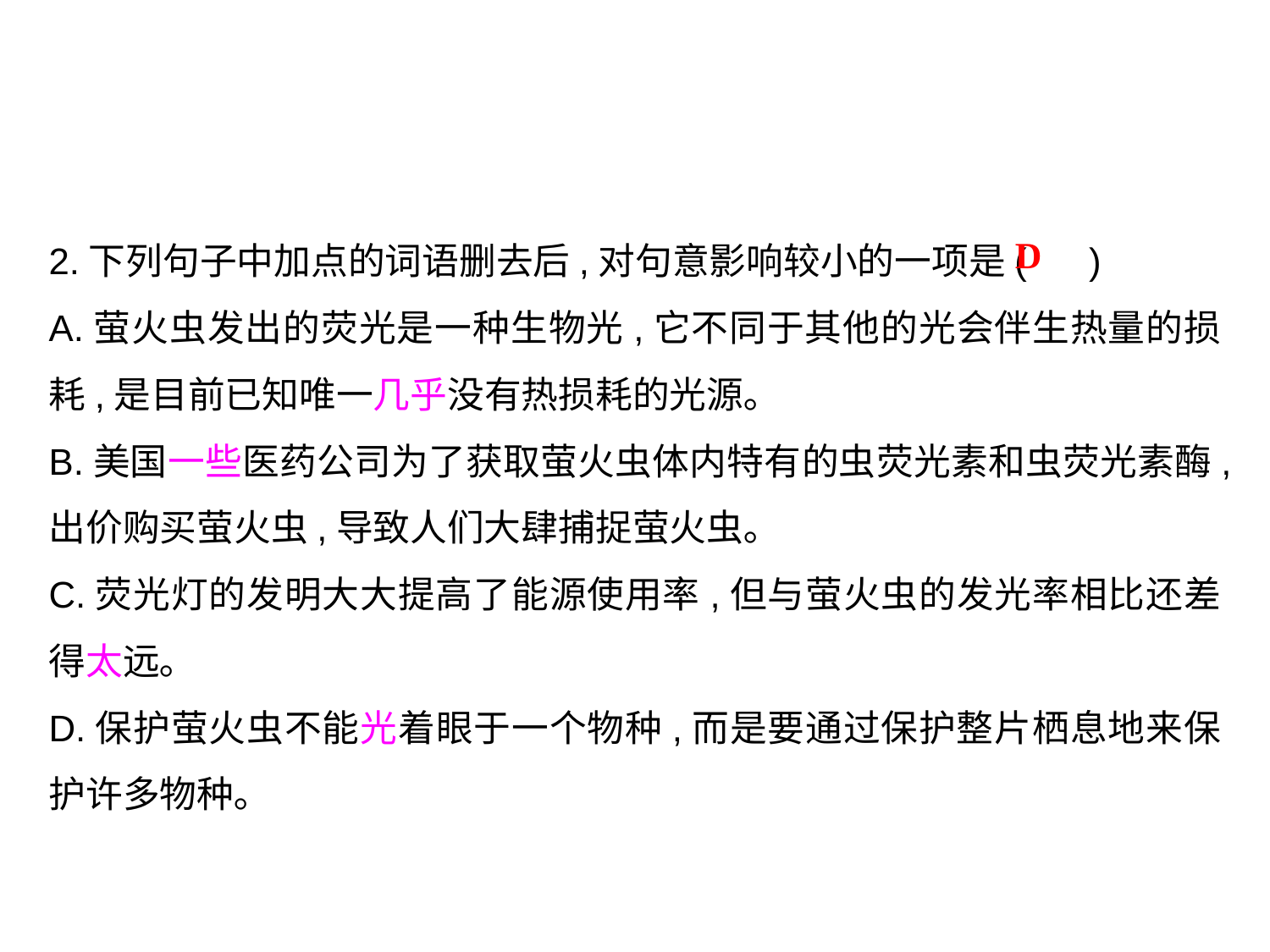

2.下列句子中加点的词语删去后,对句意影响较小的一项是(      )
A.萤火虫发出的荧光是一种生物光,它不同于其他的光会伴生热量的损耗,是目前已知唯一几乎没有热损耗的光源｡
B.美国一些医药公司为了获取萤火虫体内特有的虫荧光素和虫荧光素酶,出价购买萤火虫,导致人们大肆捕捉萤火虫｡
C.荧光灯的发明大大提高了能源使用率,但与萤火虫的发光率相比还差得太远｡
D.保护萤火虫不能光着眼于一个物种,而是要通过保护整片栖息地来保护许多物种｡
D